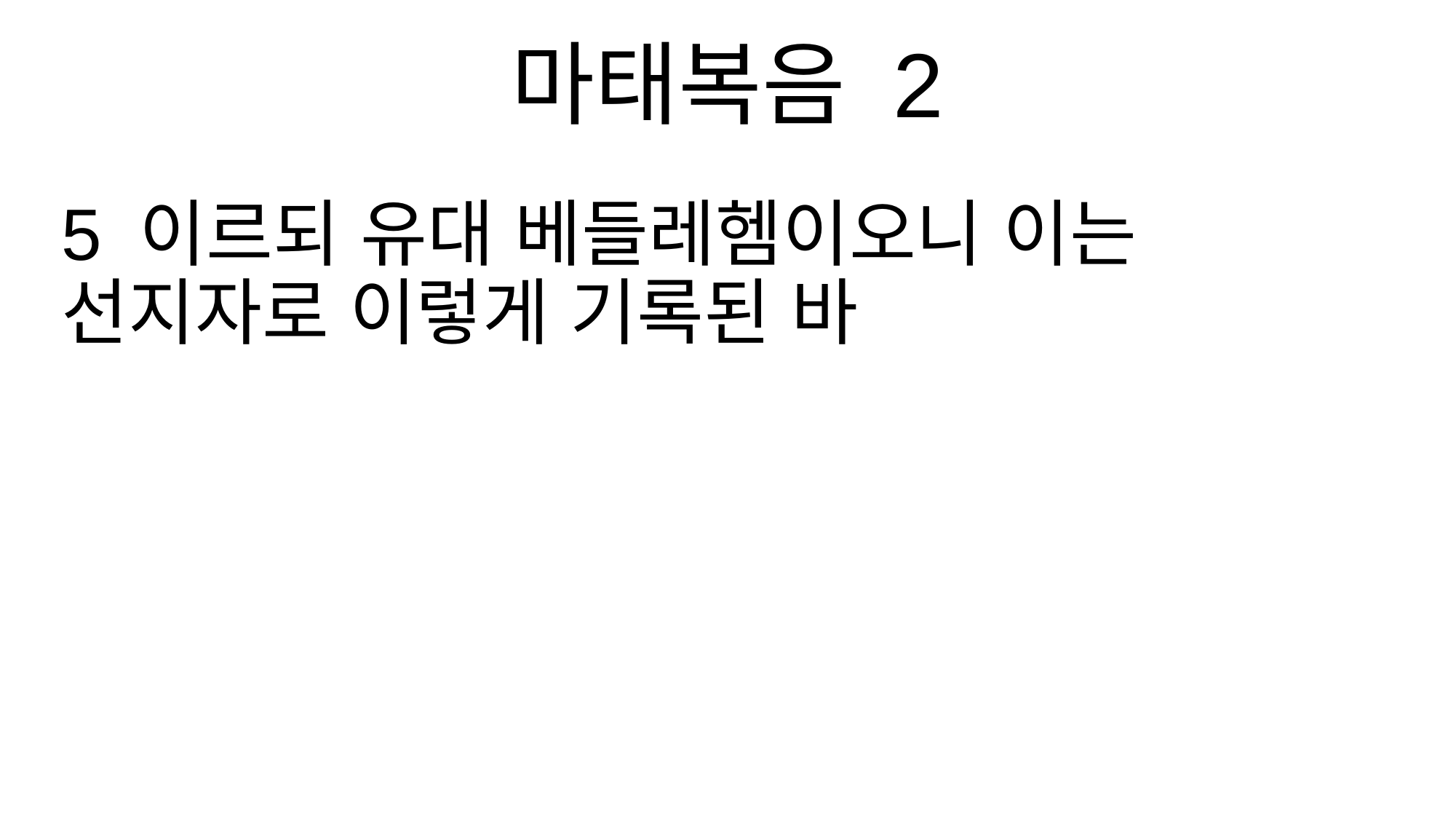

마태복음 2
5 이르되 유대 베들레헴이오니 이는 선지자로 이렇게 기록된 바